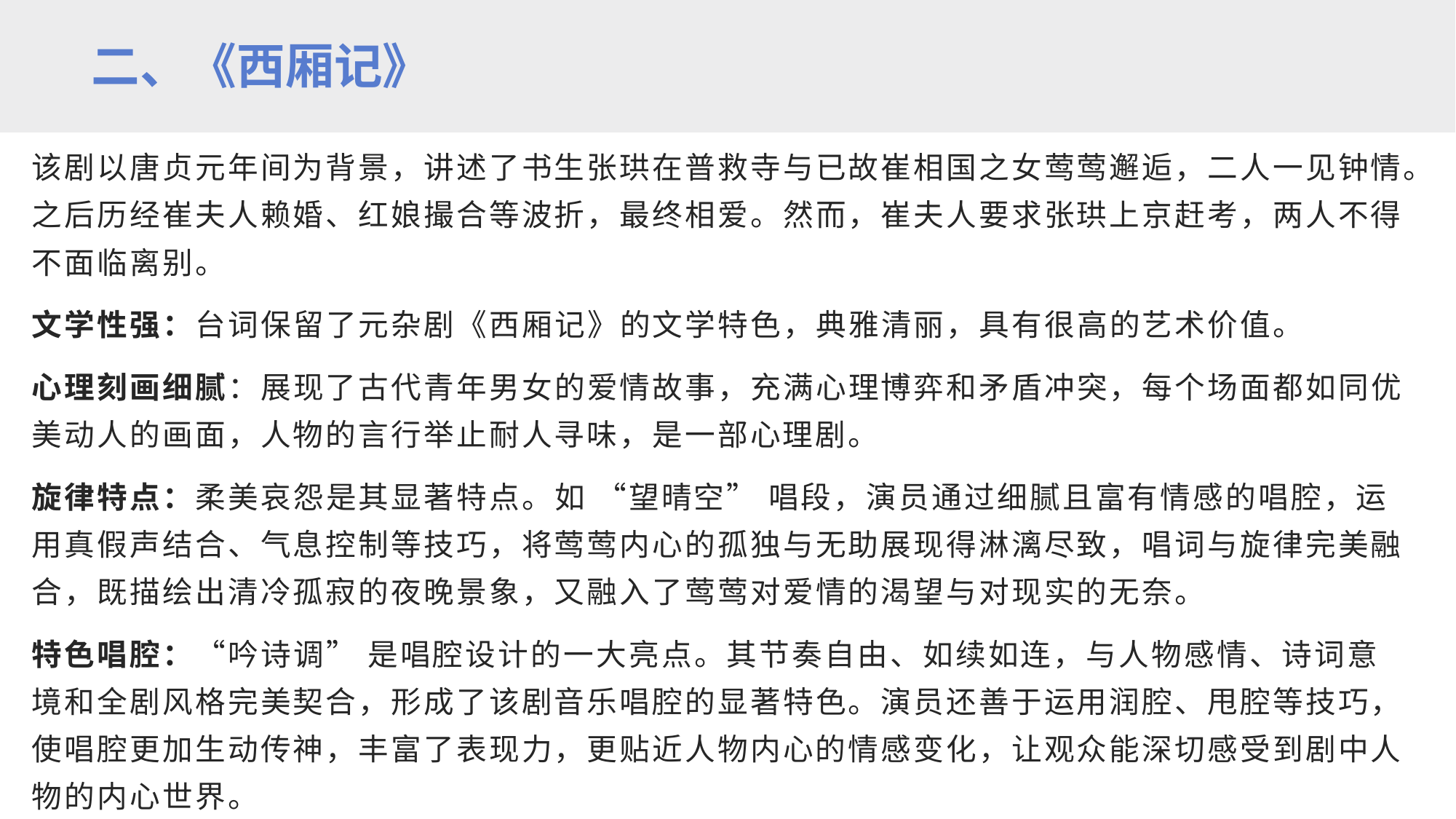

二、《西厢记》
该剧以唐贞元年间为背景，讲述了书生张珙在普救寺与已故崔相国之女莺莺邂逅，二人一见钟情。之后历经崔夫人赖婚、红娘撮合等波折，最终相爱。然而，崔夫人要求张珙上京赶考，两人不得不面临离别。
文学性强：台词保留了元杂剧《西厢记》的文学特色，典雅清丽，具有很高的艺术价值。
心理刻画细腻：展现了古代青年男女的爱情故事，充满心理博弈和矛盾冲突，每个场面都如同优美动人的画面，人物的言行举止耐人寻味，是一部心理剧。
旋律特点：柔美哀怨是其显著特点。如 “望晴空” 唱段，演员通过细腻且富有情感的唱腔，运用真假声结合、气息控制等技巧，将莺莺内心的孤独与无助展现得淋漓尽致，唱词与旋律完美融合，既描绘出清冷孤寂的夜晚景象，又融入了莺莺对爱情的渴望与对现实的无奈。
特色唱腔：“吟诗调” 是唱腔设计的一大亮点。其节奏自由、如续如连，与人物感情、诗词意境和全剧风格完美契合，形成了该剧音乐唱腔的显著特色。演员还善于运用润腔、甩腔等技巧，使唱腔更加生动传神，丰富了表现力，更贴近人物内心的情感变化，让观众能深切感受到剧中人物的内心世界。